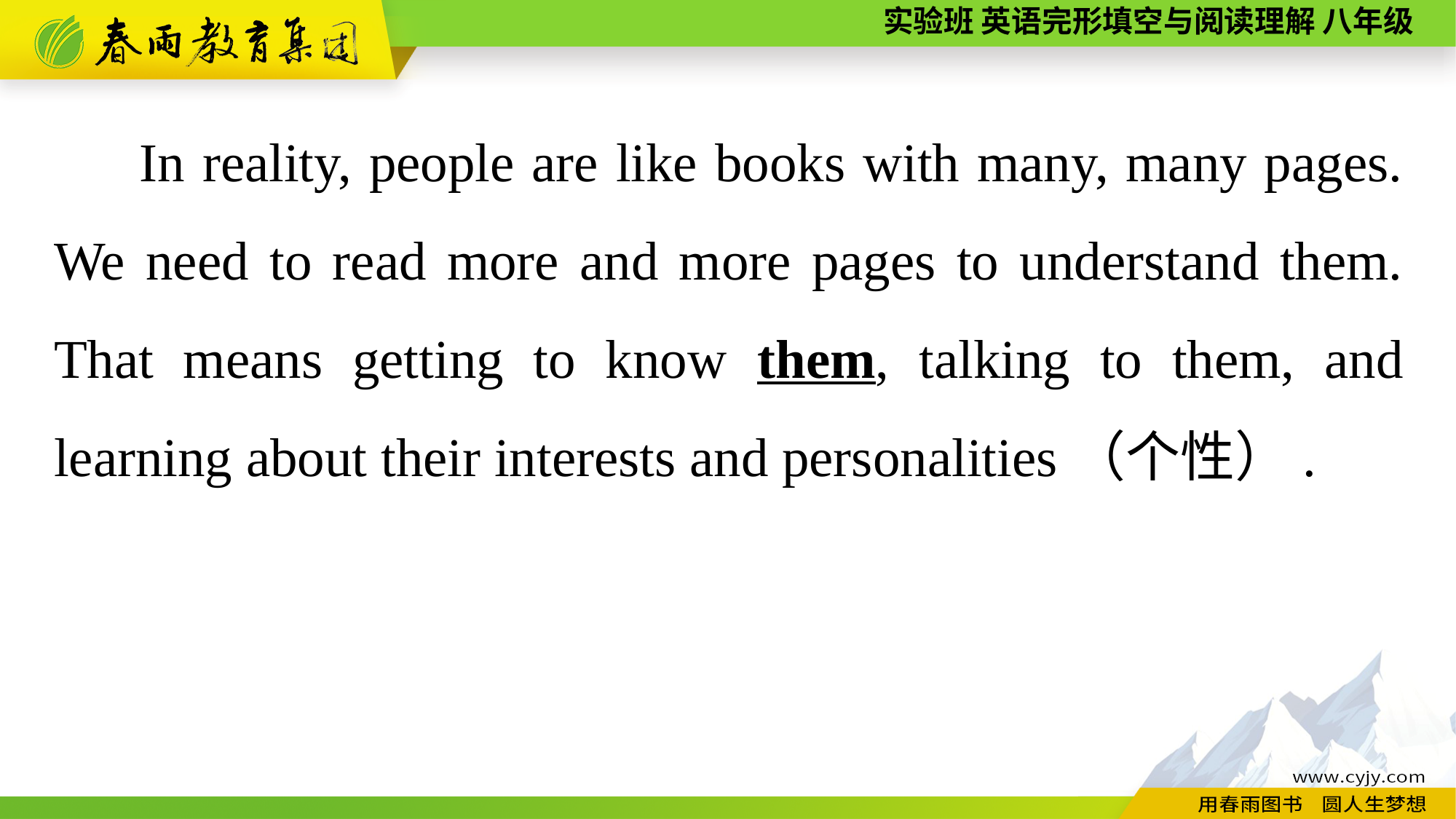

In reality, people are like books with many, many pages. We need to read more and more pages to understand them. That means getting to know them, talking to them, and learning about their interests and personalities（个性）.